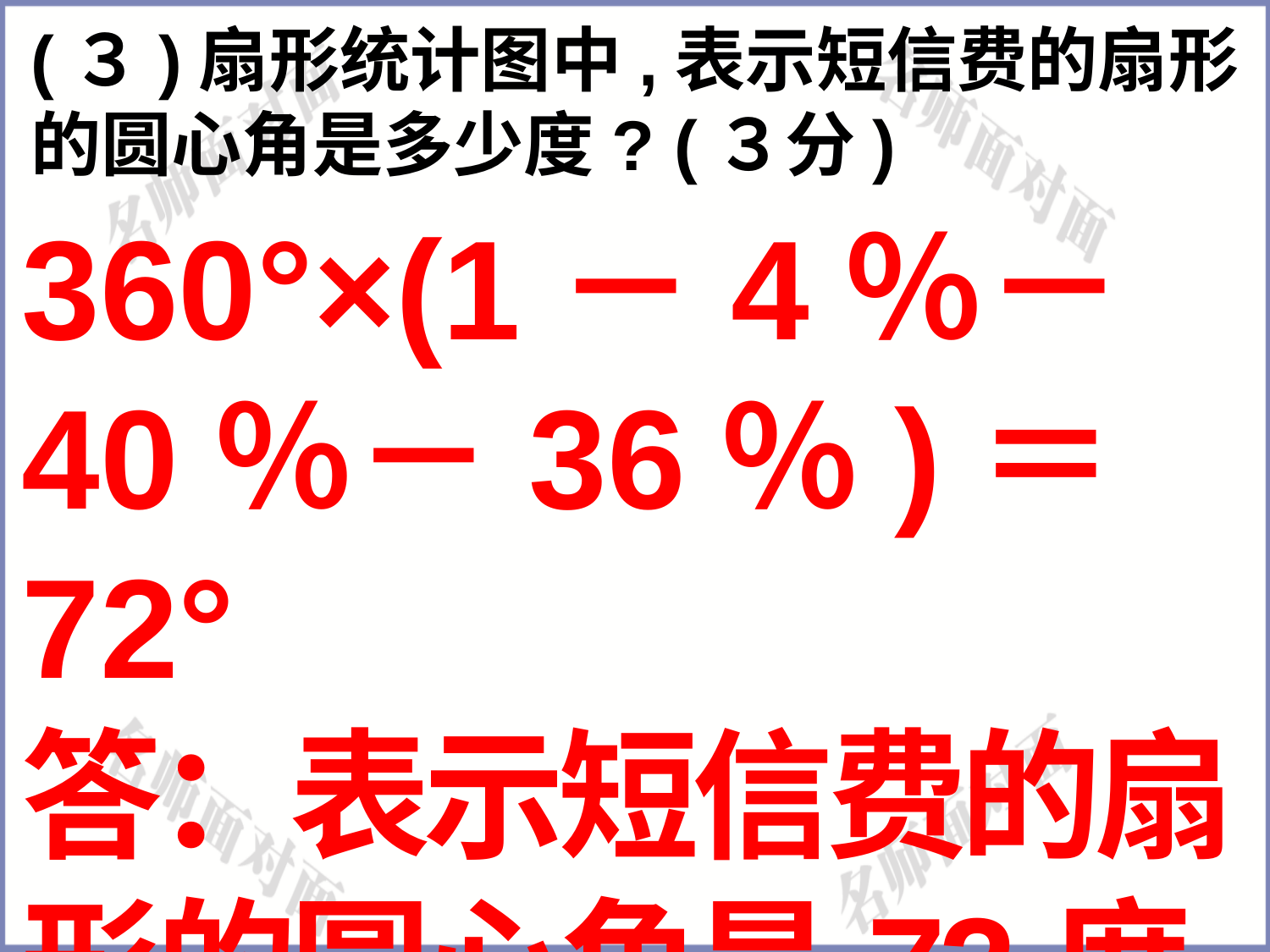

(３)扇形统计图中,表示短信费的扇形的圆心角是多少度? (３分)
360°×(1－4％－40％－36％)＝72°
答：表示短信费的扇形的圆心角是72度。